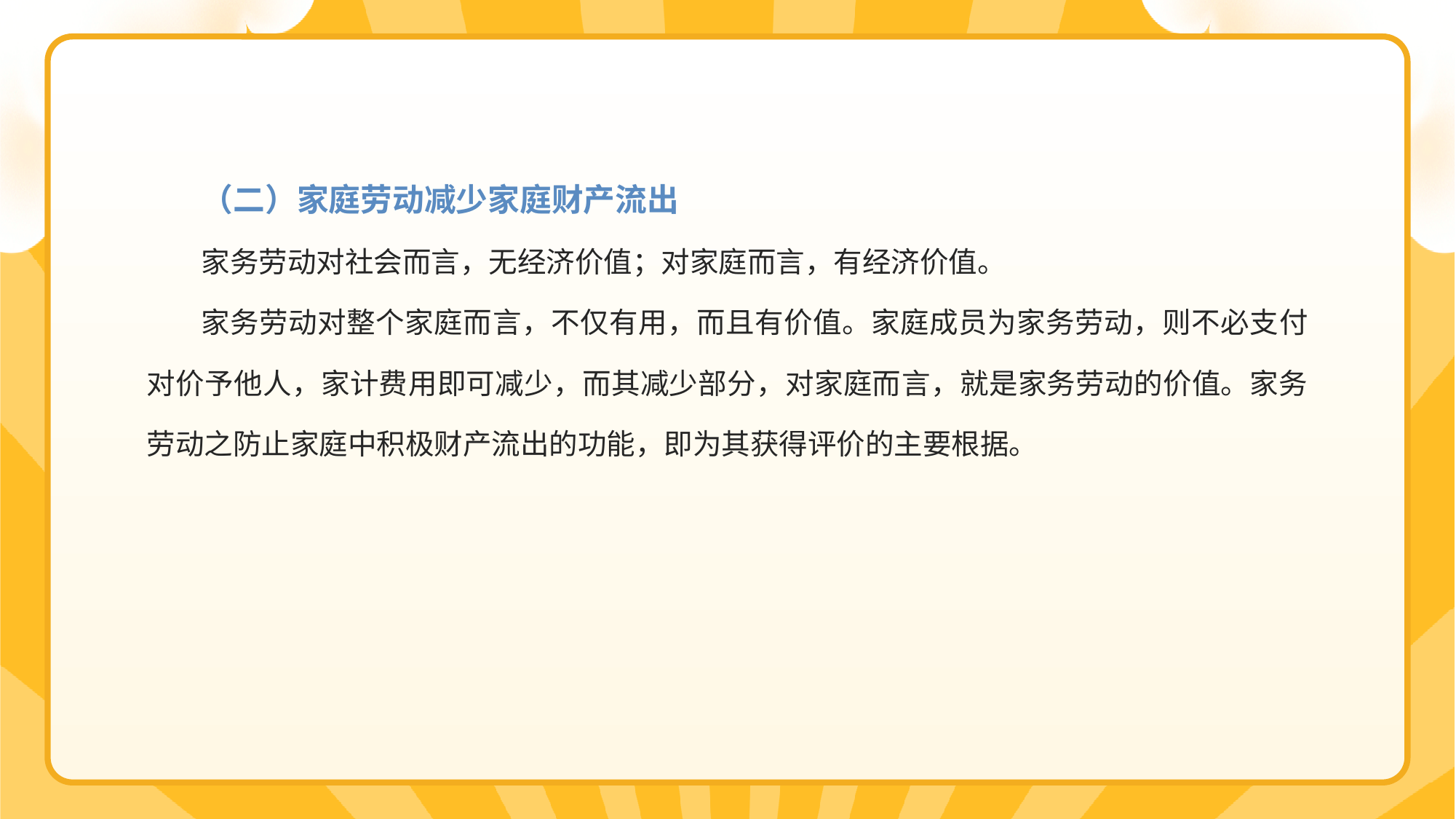

（二）家庭劳动减少家庭财产流出
家务劳动对社会而言，无经济价值；对家庭而言，有经济价值。
家务劳动对整个家庭而言，不仅有用，而且有价值。家庭成员为家务劳动，则不必支付对价予他人，家计费用即可减少，而其减少部分，对家庭而言，就是家务劳动的价值。家务劳动之防止家庭中积极财产流出的功能，即为其获得评价的主要根据。